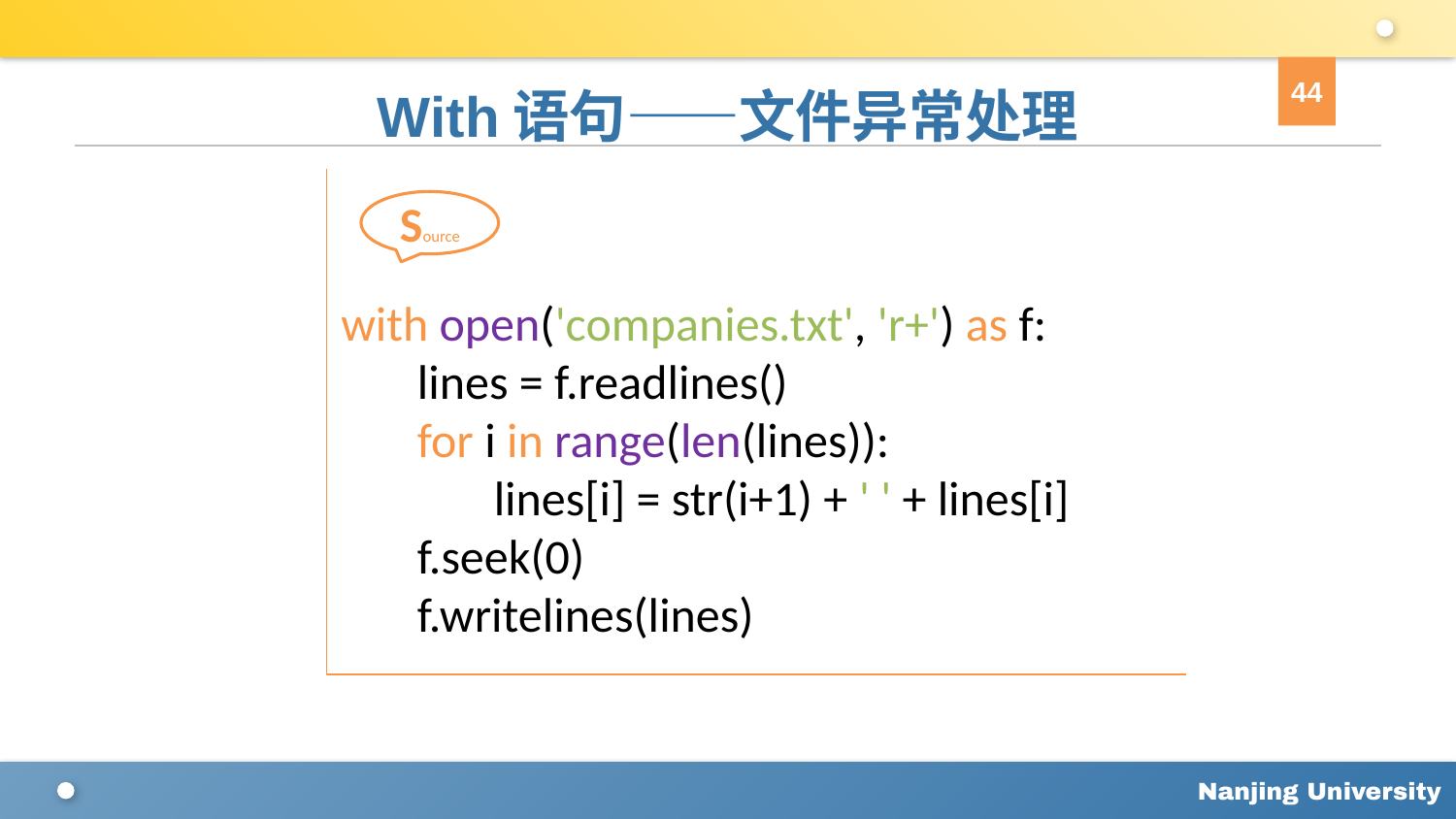

44
# With语句——文件异常处理

with open('companies.txt', 'r+') as f:
       lines = f.readlines()
       for i in range(len(lines)):
              lines[i] = str(i+1) + ' ' + lines[i]
       f.seek(0)
       f.writelines(lines)
Source